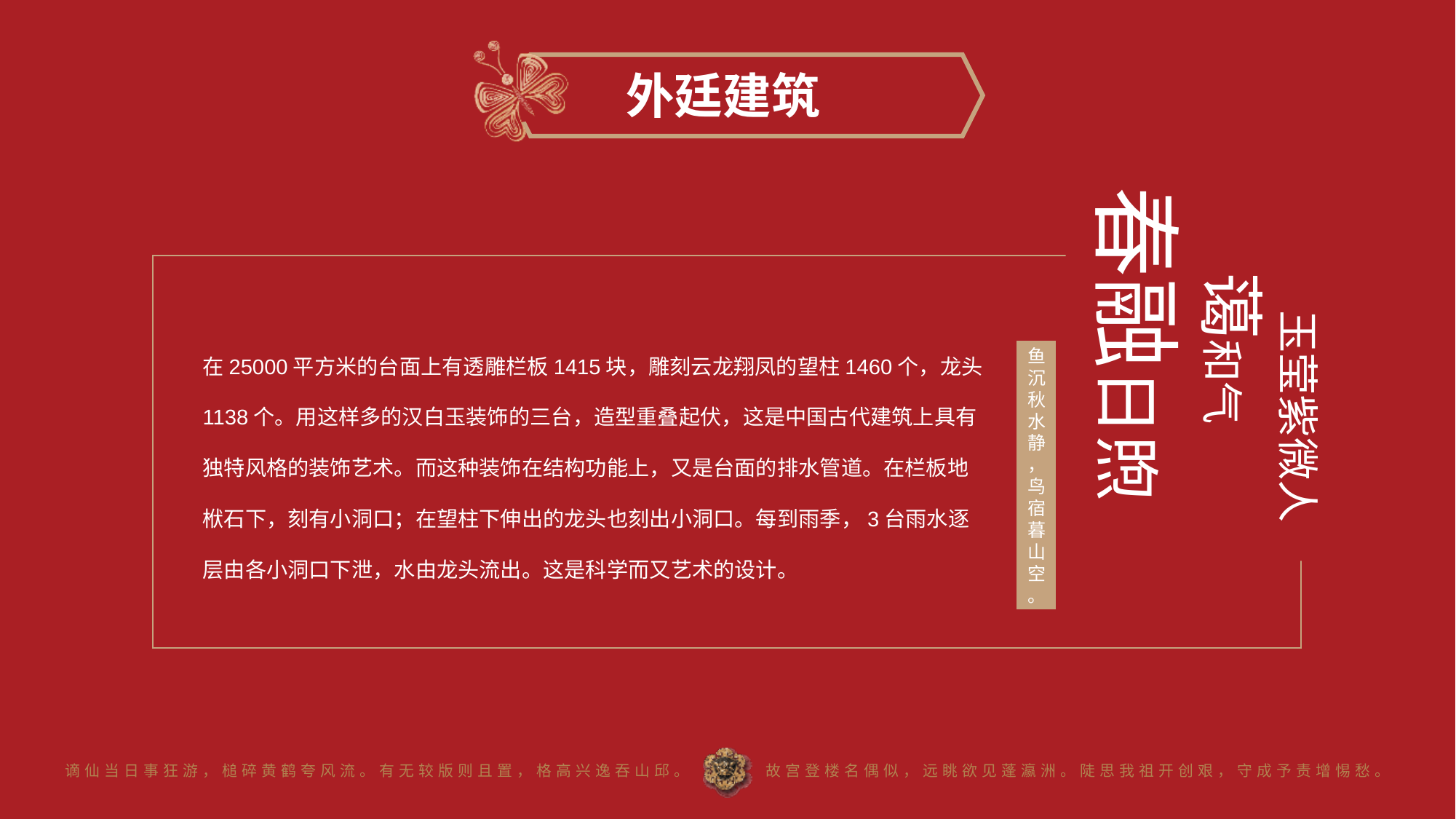

外廷建筑
            玉莹紫微人
        蔼和气
春融日煦

在25000平方米的台面上有透雕栏板1415块，雕刻云龙翔凤的望柱1460个，龙头1138个。用这样多的汉白玉装饰的三台，造型重叠起伏，这是中国古代建筑上具有独特风格的装饰艺术。而这种装饰在结构功能上，又是台面的排水管道。在栏板地栿石下，刻有小洞口；在望柱下伸出的龙头也刻出小洞口。每到雨季，3台雨水逐层由各小洞口下泄，水由龙头流出。这是科学而又艺术的设计。
鱼沉秋水静，鸟宿暮山空。